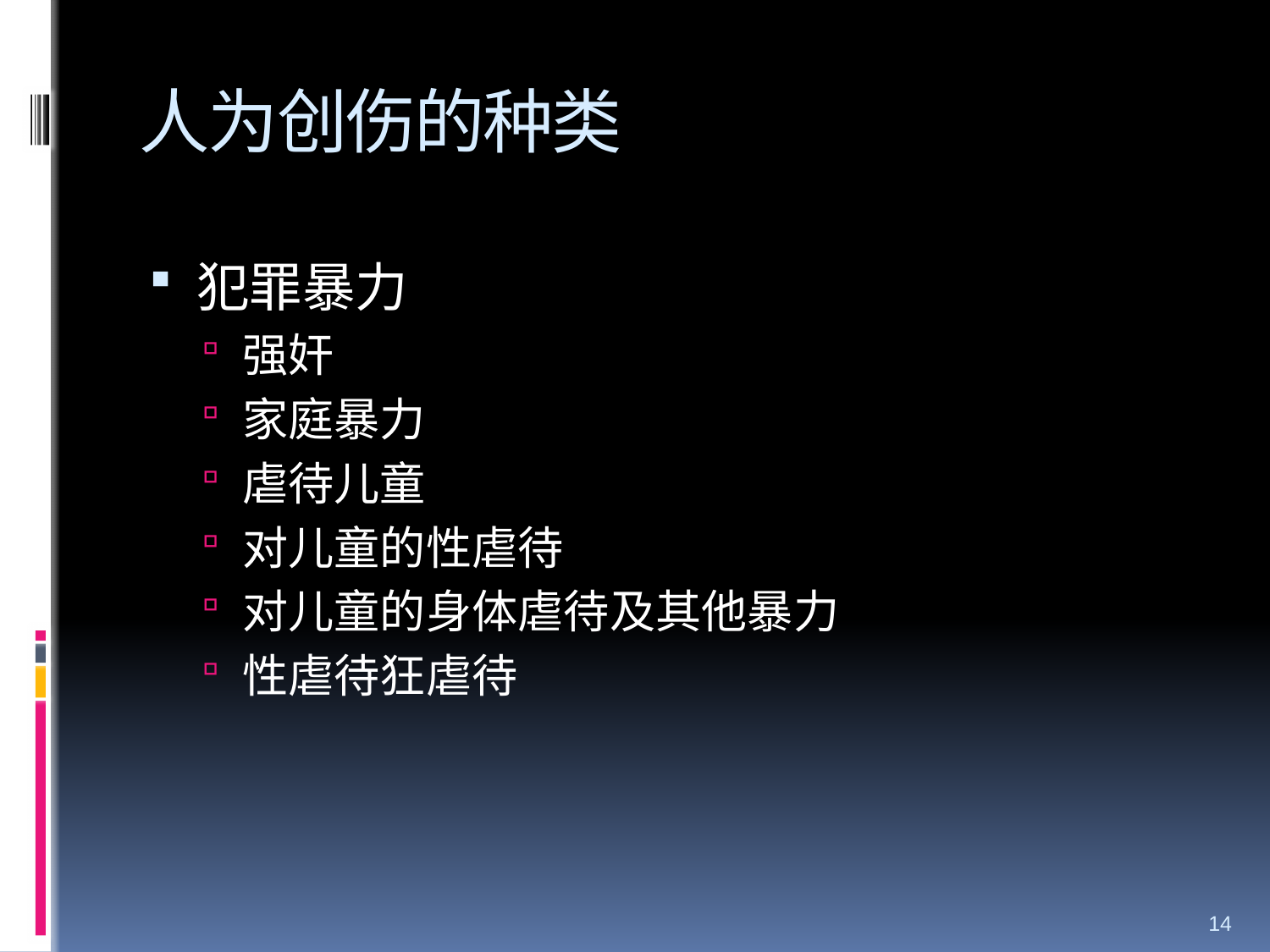

# 人为创伤的种类
犯罪暴力
强奸
家庭暴力
虐待儿童
对儿童的性虐待
对儿童的身体虐待及其他暴力
性虐待狂虐待
14